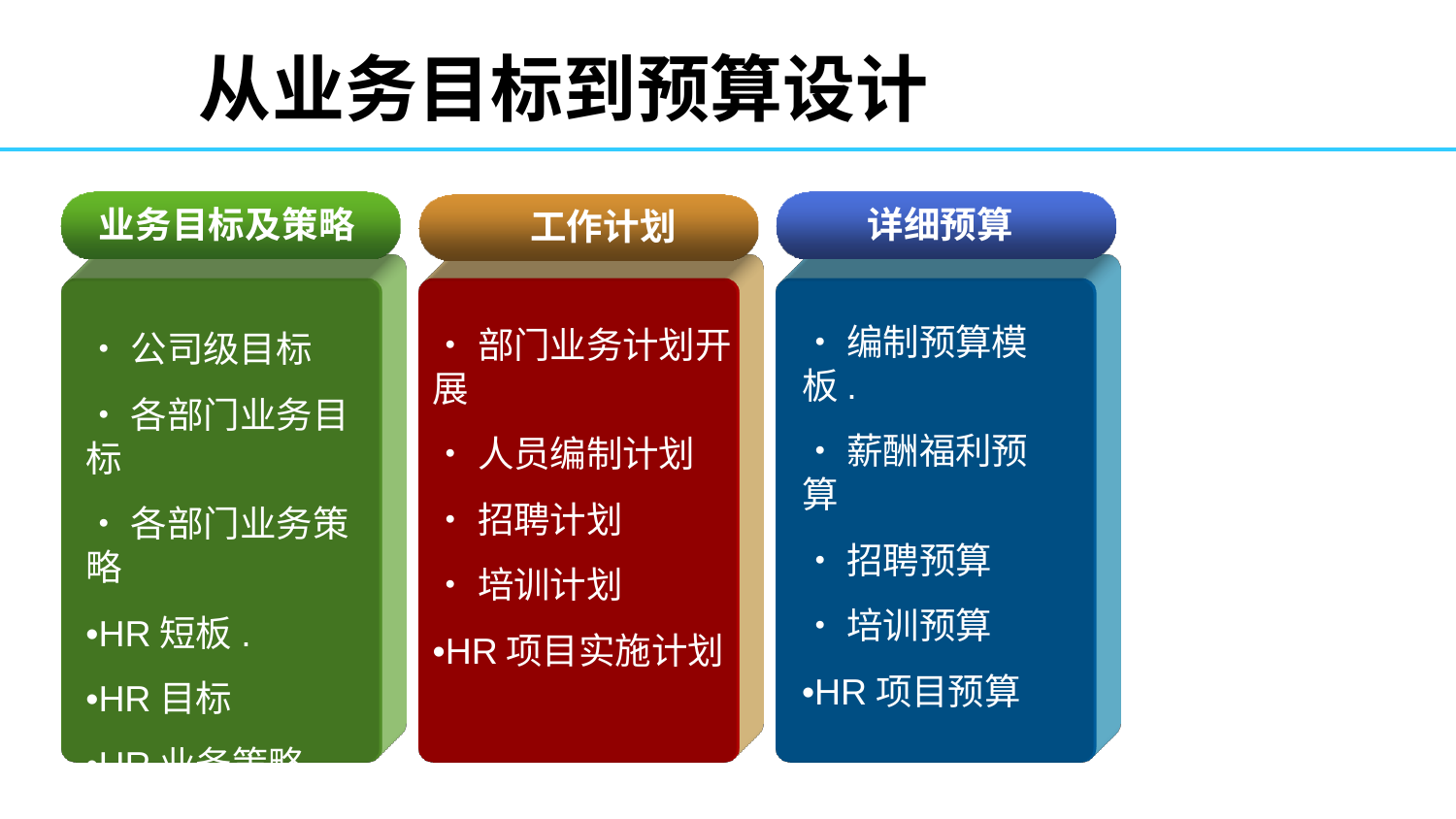

# 从业务目标到预算设计

业务目标及策略
详细预算

•编制预算模板.
•薪酬福利预算
•招聘预算
•培训预算
•HR项目预算
工作计划

•部门业务计划开展
•人员编制计划
•招聘计划
•培训计划
•HR项目实施计划
•公司级目标
•各部门业务目标
•各部门业务策略
•HR短板.
•HR目标
•HR业务策略